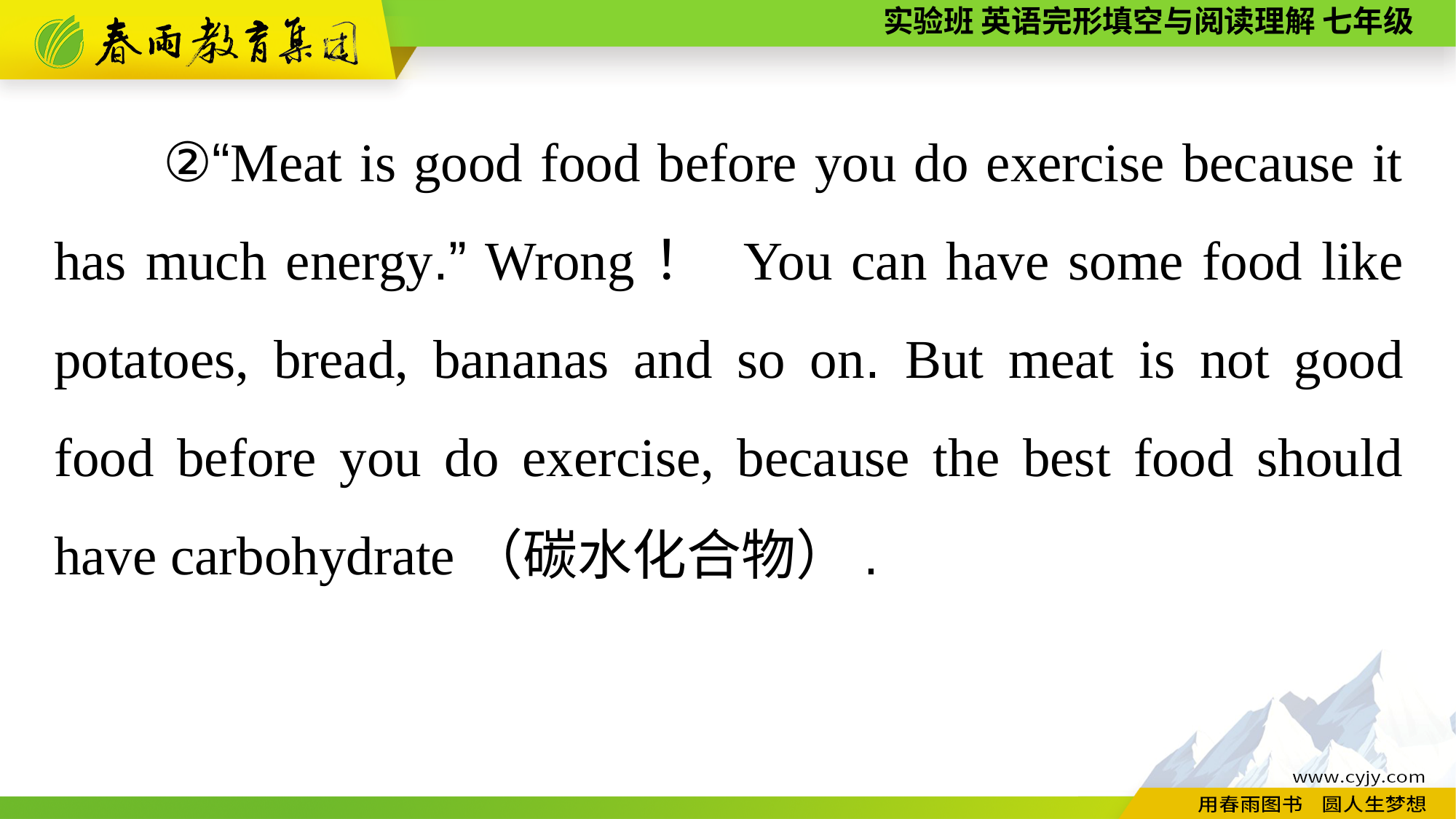

②“Meat is good food before you do exercise because it has much energy.” Wrong！ You can have some food like potatoes, bread, bananas and so on. But meat is not good food before you do exercise, because the best food should have carbohydrate（碳水化合物）.